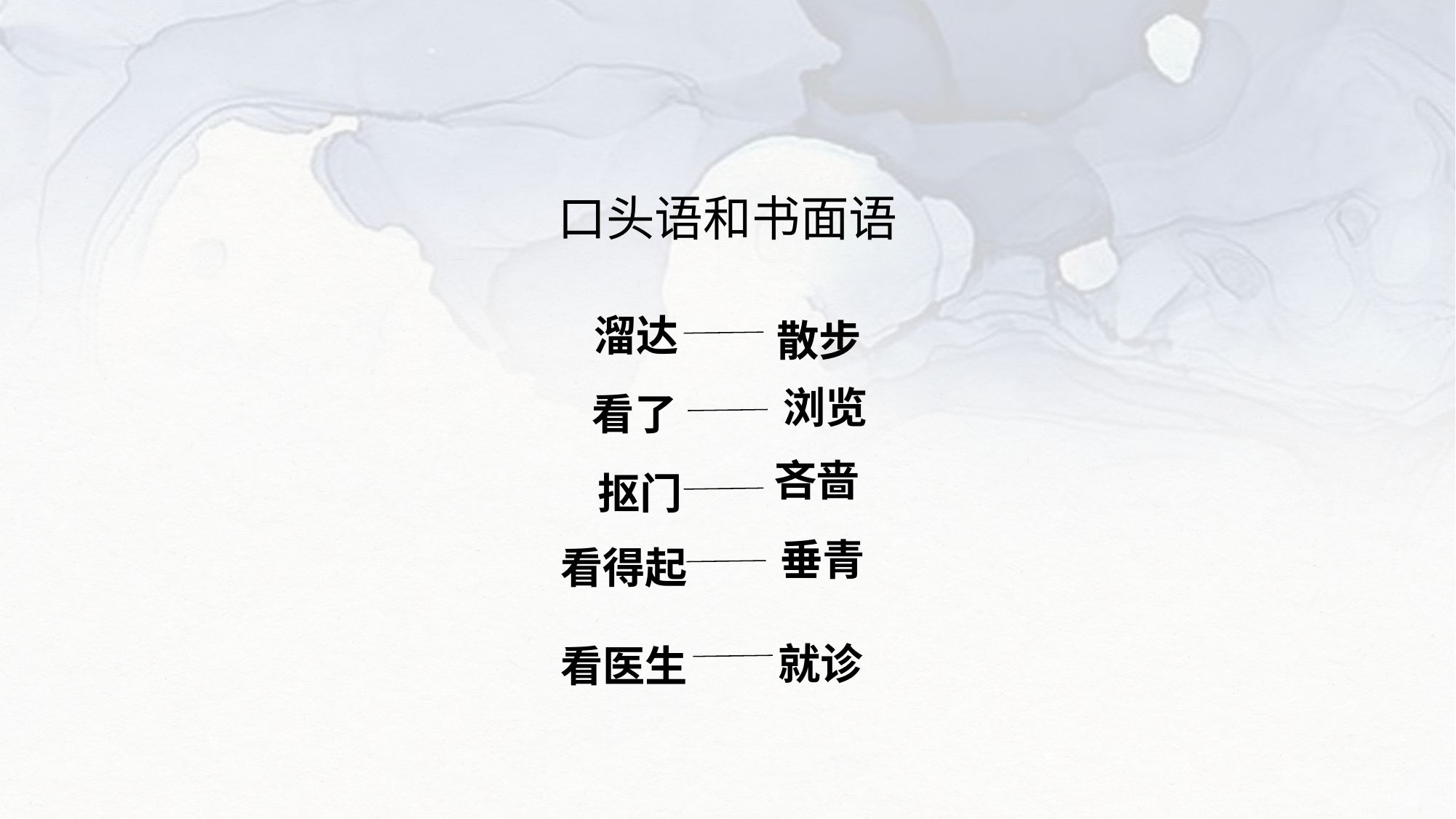

口头语和书面语
溜达
散步
浏览
看了
吝啬
抠门
垂青

看得起
就诊
看医生